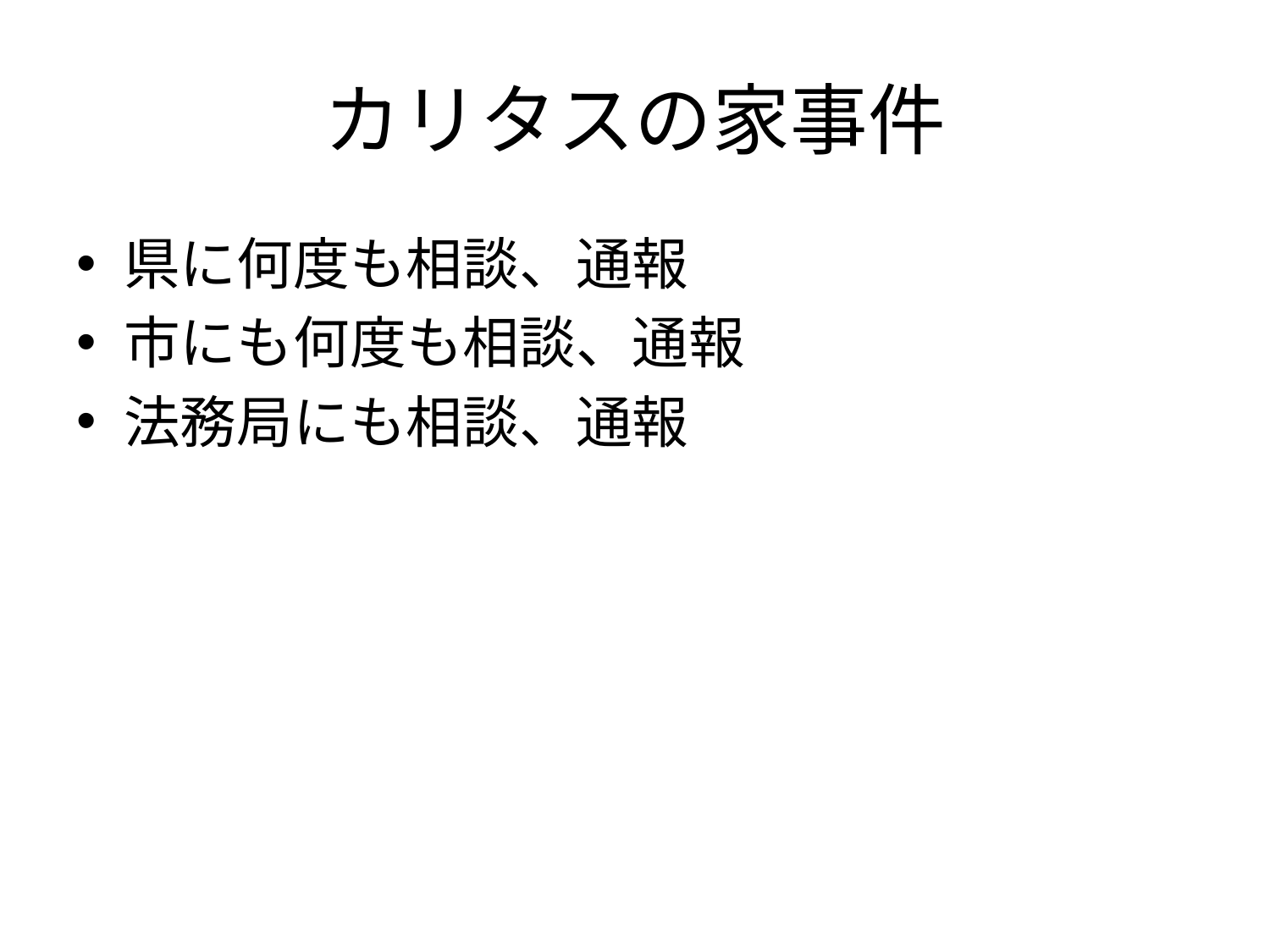

# カリタスの家事件
県に何度も相談、通報
市にも何度も相談、通報
法務局にも相談、通報